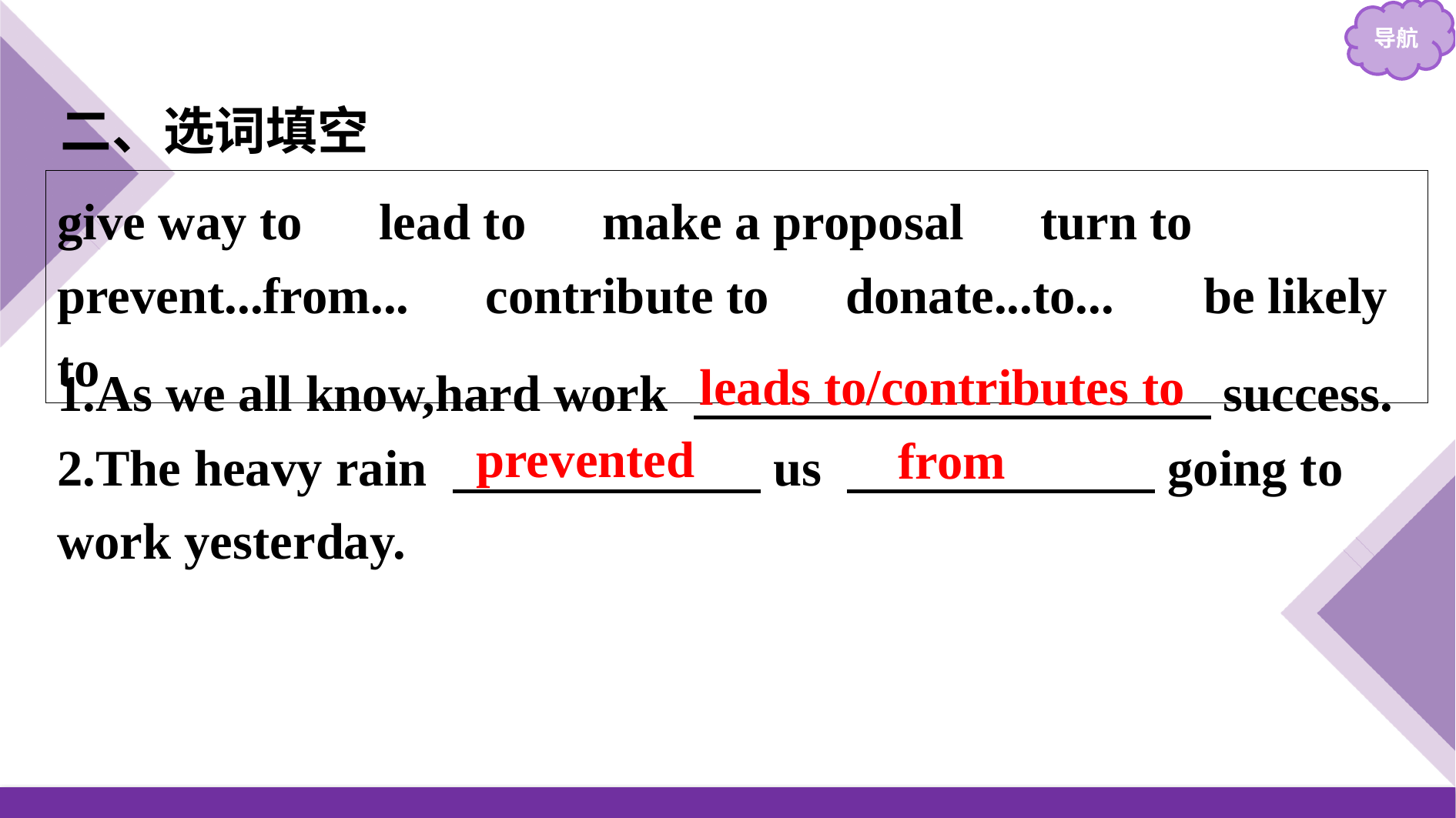

二、选词填空
give way to　lead to　make a proposal　turn to　prevent...from...　contribute to　donate...to... 　be likely to
1.As we all know,hard work 　　　　         　　　　success.
2.The heavy rain 　　　　　　us 　　　　　　going to work yesterday.
leads to/contributes to
prevented
from